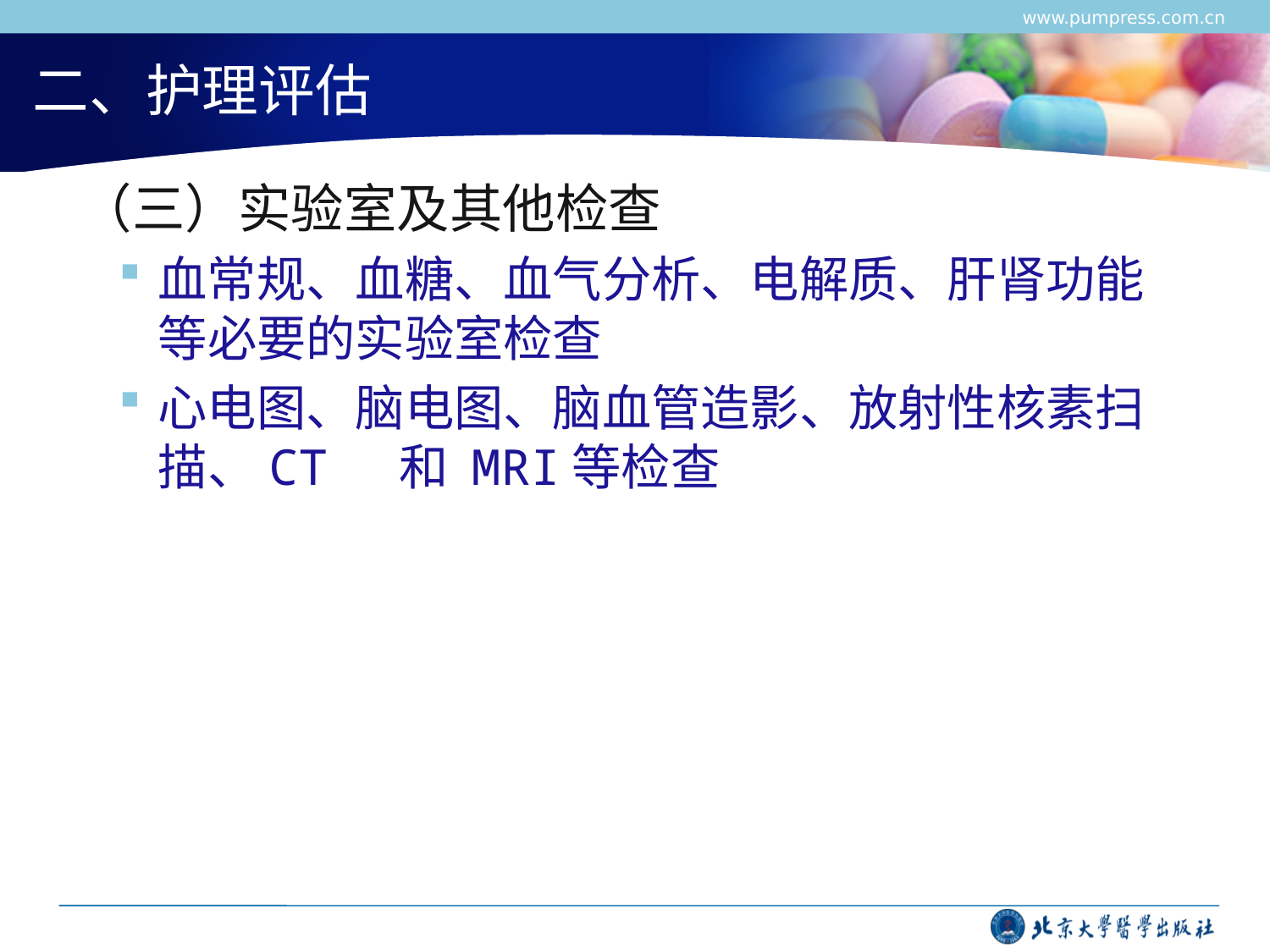

www.pumpress.com.cn
# 二、护理评估
 （三）实验室及其他检查
血常规、血糖、血气分析、电解质、肝肾功能等必要的实验室检查
心电图、脑电图、脑血管造影、放射性核素扫描、CT  和 MRI等检查